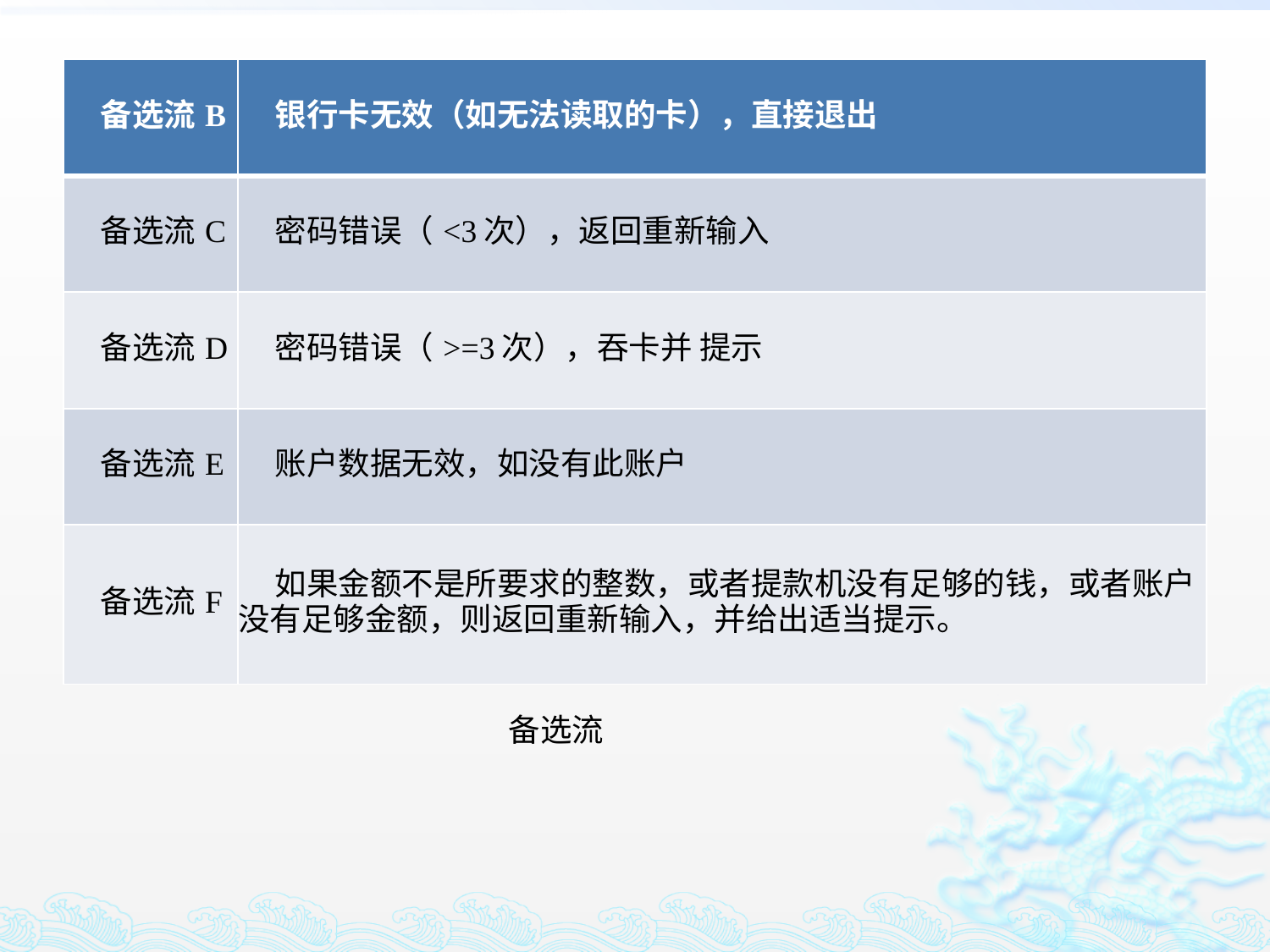

| 备选流B | 银行卡无效（如无法读取的卡），直接退出 |
| --- | --- |
| 备选流C | 密码错误（<3次），返回重新输入 |
| 备选流D | 密码错误（>=3次），吞卡并 提示 |
| 备选流E | 账户数据无效，如没有此账户 |
| 备选流F | 如果金额不是所要求的整数，或者提款机没有足够的钱，或者账户没有足够金额，则返回重新输入，并给出适当提示。 |
备选流